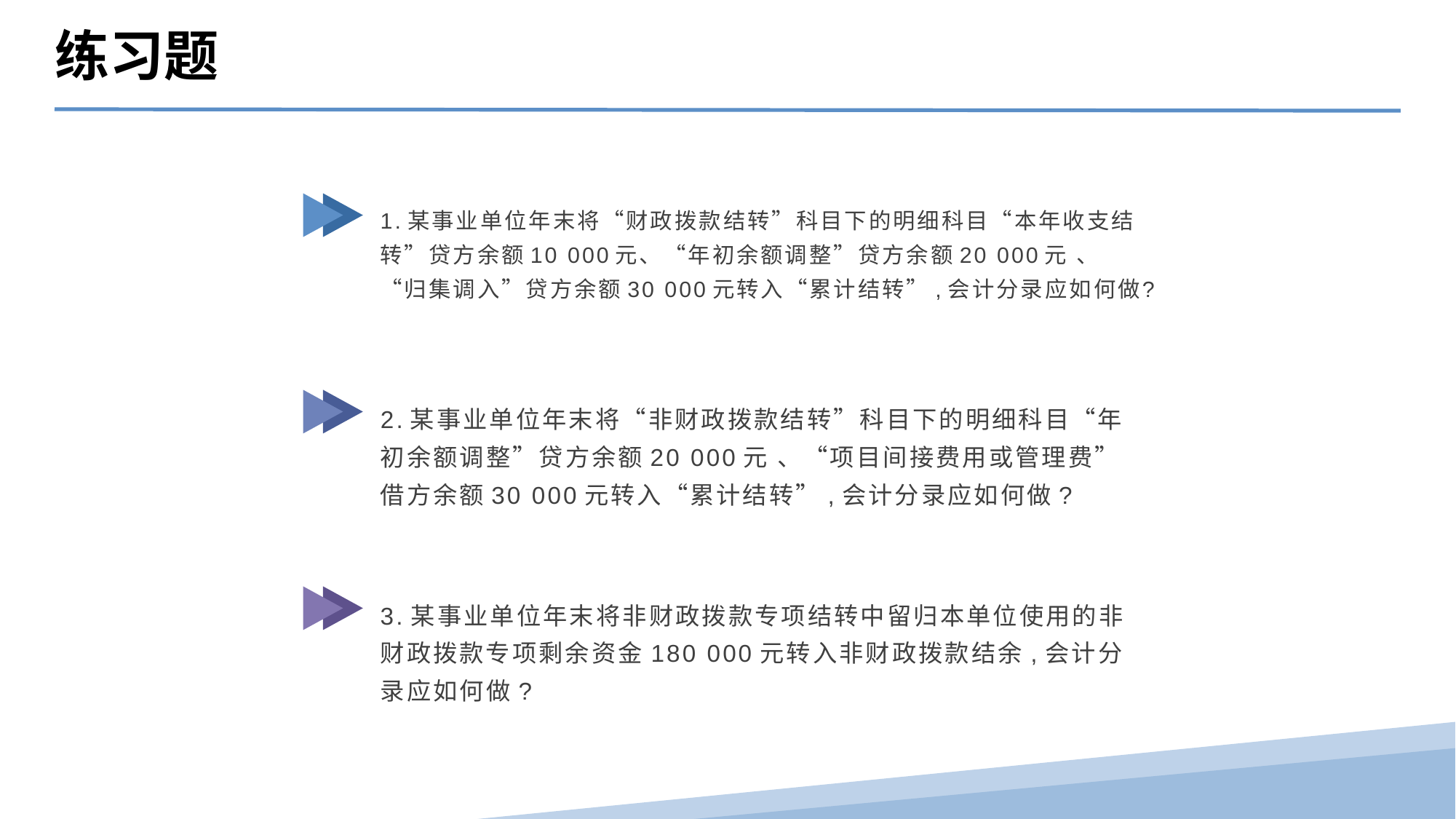

练习题
1.某事业单位年末将“财政拨款结转”科目下的明细科目“本年收支结转”贷方余额10 000元、“年初余额调整”贷方余额20 000元 、“归集调入”贷方余额30 000元转入“累计结转”,会计分录应如何做?

2.某事业单位年末将“非财政拨款结转”科目下的明细科目“年初余额调整”贷方余额20 000元 、“项目间接费用或管理费”借方余额30 000元转入“累计结转”,会计分录应如何做?

3.某事业单位年末将非财政拨款专项结转中留归本单位使用的非财政拨款专项剩余资金180 000元转入非财政拨款结余,会计分录应如何做?